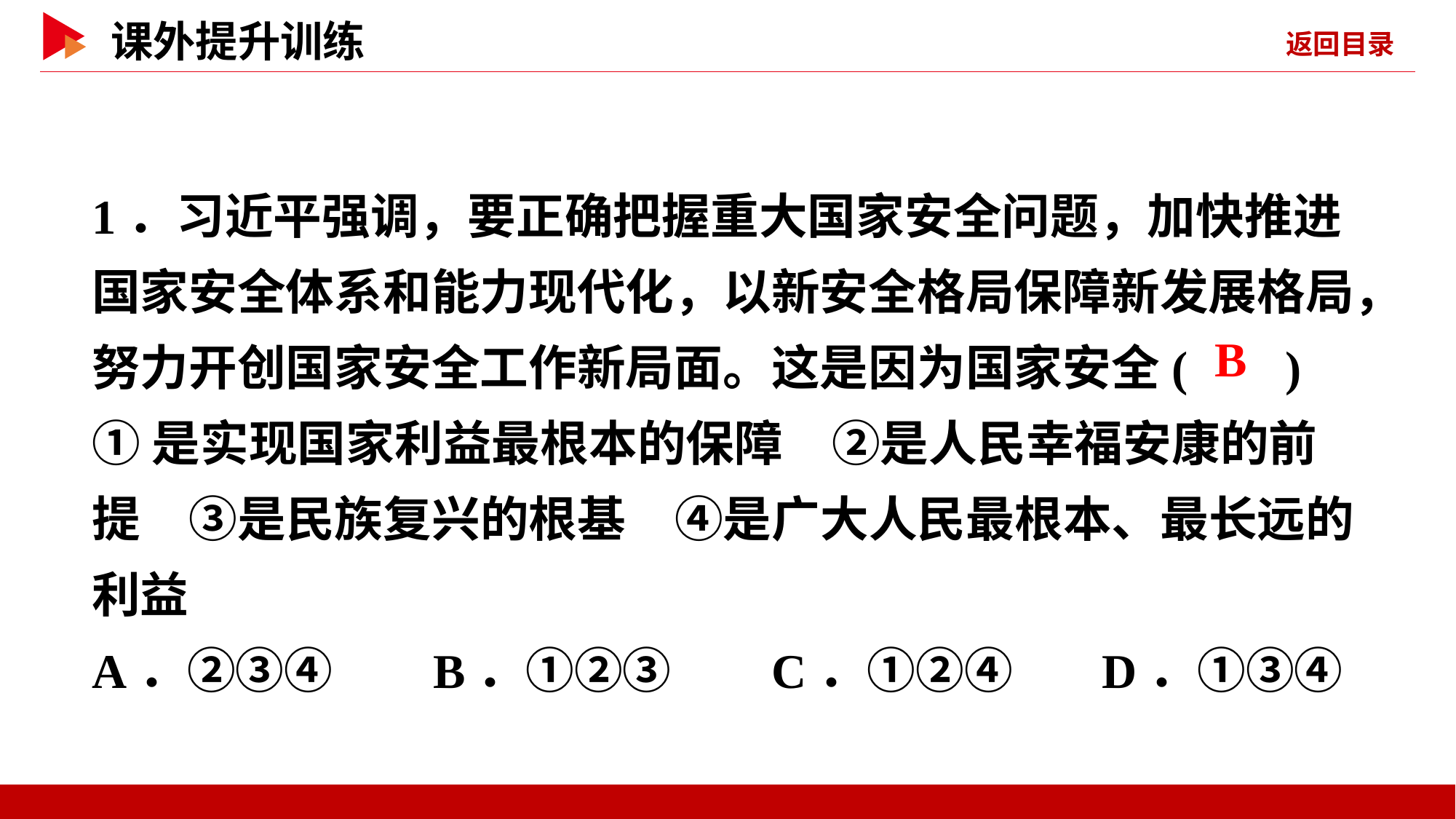

1．习近平强调，要正确把握重大国家安全问题，加快推进国家安全体系和能力现代化，以新安全格局保障新发展格局，努力开创国家安全工作新局面。这是因为国家安全(        )
①是实现国家利益最根本的保障　②是人民幸福安康的前提　③是民族复兴的根基　④是广大人民最根本、最长远的利益
A．②③④        B．①②③        C．①②④       D．①③④
   B